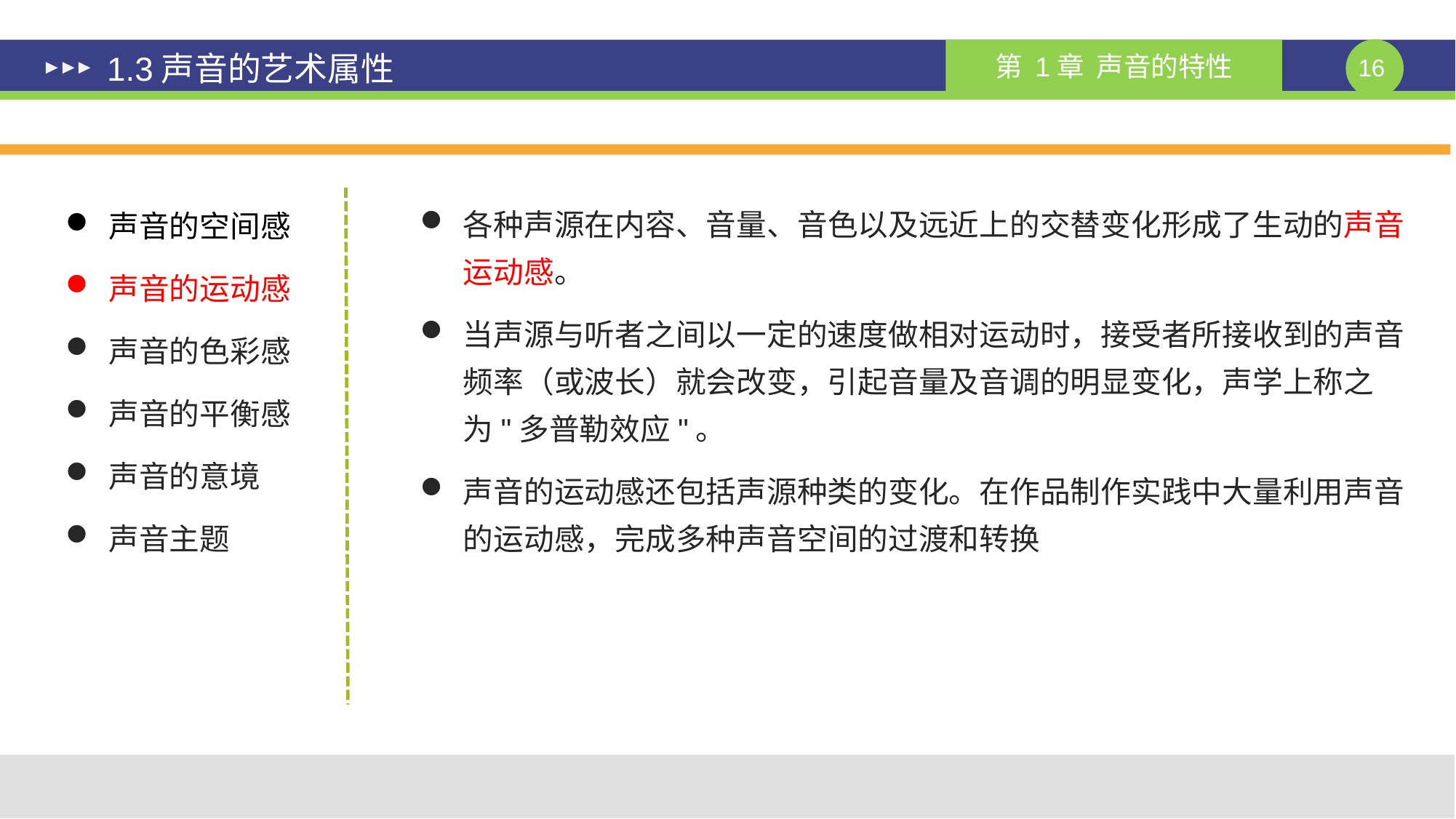

# 1.3声音的艺术属性

各种声源在内容、音量、音色以及远近上的交替变化形成了生动的声音运动感。
当声源与听者之间以一定的速度做相对运动时，接受者所接收到的声音频率（或波长）就会改变，引起音量及音调的明显变化，声学上称之为"多普勒效应"。
声音的运动感还包括声源种类的变化。在作品制作实践中大量利用声音的运动感，完成多种声音空间的过渡和转换
声音的空间感
声音的运动感
声音的色彩感
声音的平衡感
声音的意境
声音主题